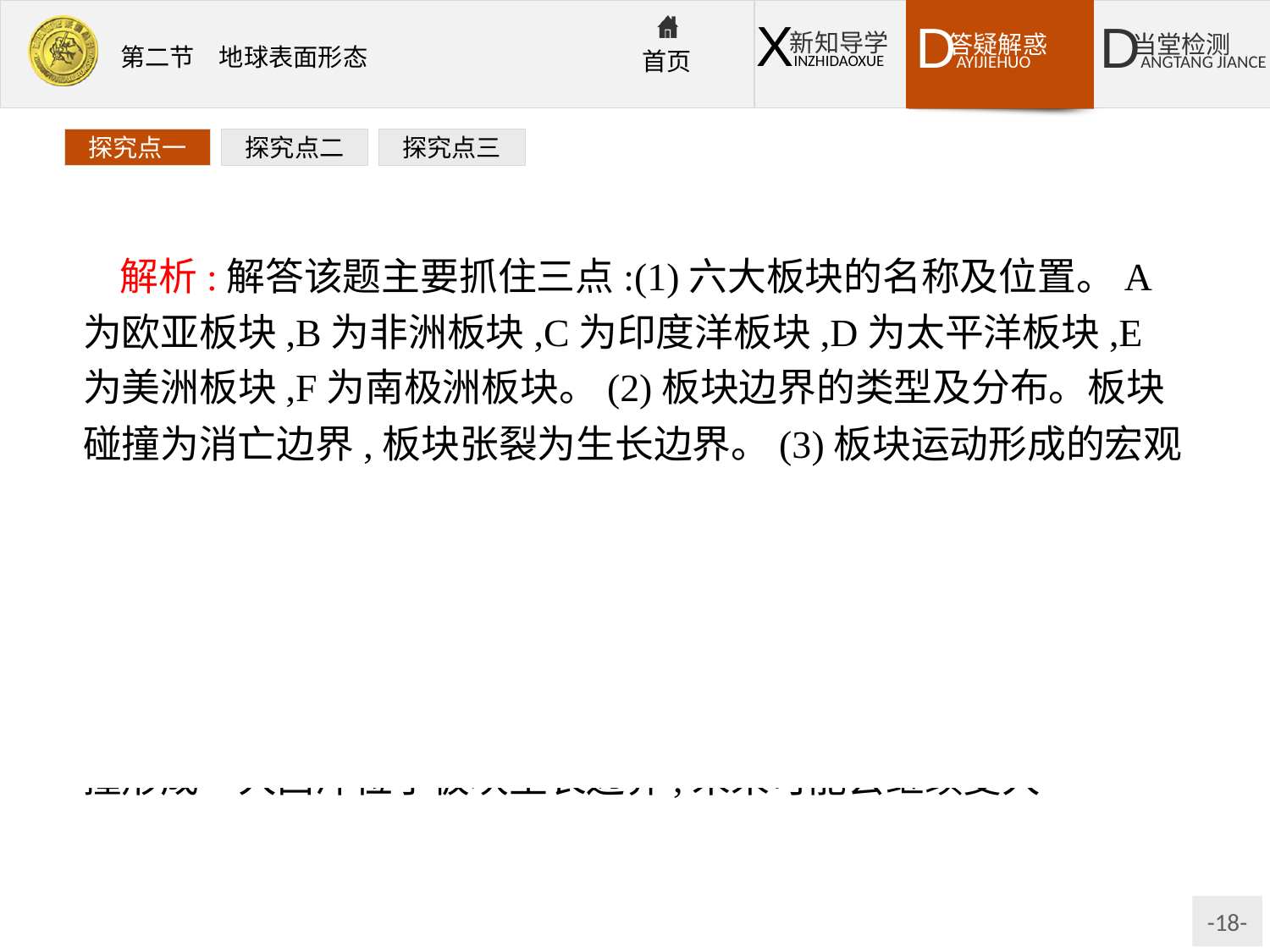

探究点一
探究点二
探究点三
解析:解答该题主要抓住三点:(1)六大板块的名称及位置。A为欧亚板块,B为非洲板块,C为印度洋板块,D为太平洋板块,E为美洲板块,F为南极洲板块。(2)板块边界的类型及分布。板块碰撞为消亡边界,板块张裂为生长边界。(3)板块运动形成的宏观地形。
答案:(1)欧亚板块　印度洋板块　美洲板块
(2)D
(3)C
(4)太平洋板块和欧亚板块碰撞形成　欧亚板块和印度洋板块碰撞形成　大西洋位于板块生长边界,未来可能会继续变大